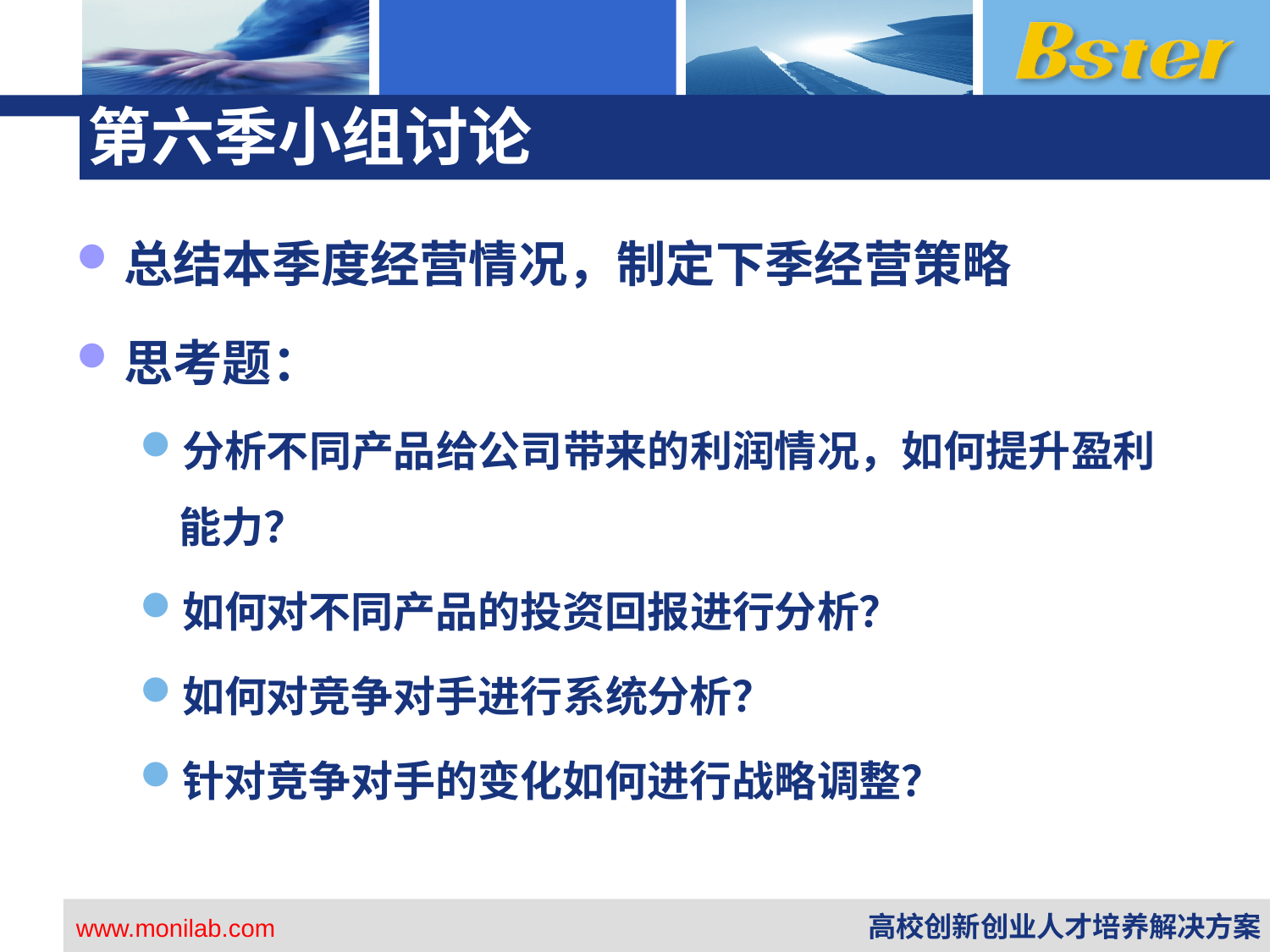

# 第六季小组讨论
总结本季度经营情况，制定下季经营策略
思考题：
分析不同产品给公司带来的利润情况，如何提升盈利能力？
如何对不同产品的投资回报进行分析？
如何对竞争对手进行系统分析？
针对竞争对手的变化如何进行战略调整？